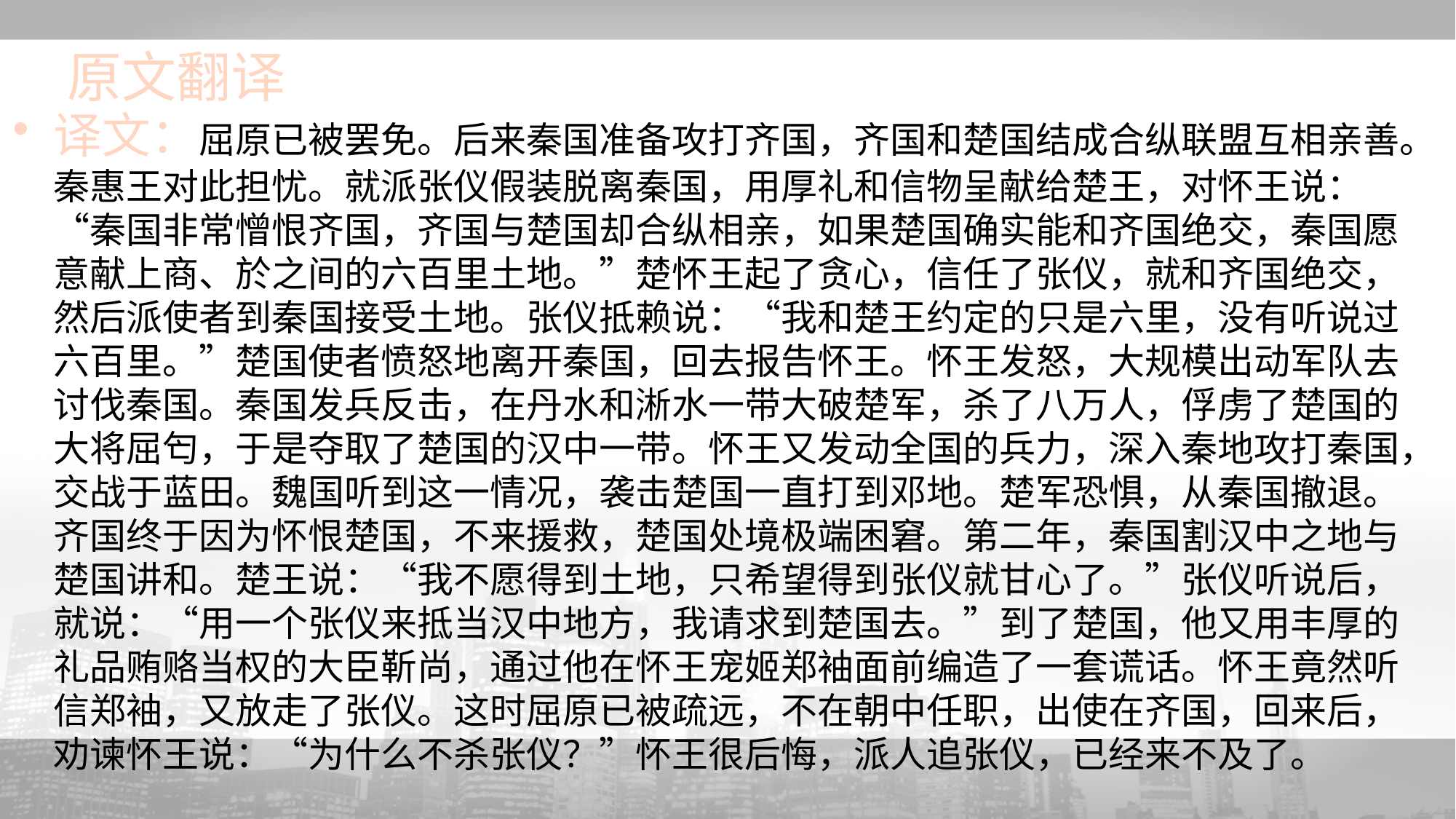

译文：屈原已被罢免。后来秦国准备攻打齐国，齐国和楚国结成合纵联盟互相亲善。秦惠王对此担忧。就派张仪假装脱离秦国，用厚礼和信物呈献给楚王，对怀王说：“秦国非常憎恨齐国，齐国与楚国却合纵相亲，如果楚国确实能和齐国绝交，秦国愿意献上商、於之间的六百里土地。”楚怀王起了贪心，信任了张仪，就和齐国绝交，然后派使者到秦国接受土地。张仪抵赖说：“我和楚王约定的只是六里，没有听说过六百里。”楚国使者愤怒地离开秦国，回去报告怀王。怀王发怒，大规模出动军队去讨伐秦国。秦国发兵反击，在丹水和淅水一带大破楚军，杀了八万人，俘虏了楚国的大将屈匄，于是夺取了楚国的汉中一带。怀王又发动全国的兵力，深入秦地攻打秦国，交战于蓝田。魏国听到这一情况，袭击楚国一直打到邓地。楚军恐惧，从秦国撤退。齐国终于因为怀恨楚国，不来援救，楚国处境极端困窘。第二年，秦国割汉中之地与楚国讲和。楚王说：“我不愿得到土地，只希望得到张仪就甘心了。”张仪听说后，就说：“用一个张仪来抵当汉中地方，我请求到楚国去。”到了楚国，他又用丰厚的礼品贿赂当权的大臣靳尚，通过他在怀王宠姬郑袖面前编造了一套谎话。怀王竟然听信郑袖，又放走了张仪。这时屈原已被疏远，不在朝中任职，出使在齐国，回来后，劝谏怀王说：“为什么不杀张仪？”怀王很后悔，派人追张仪，已经来不及了。
# 原文翻译